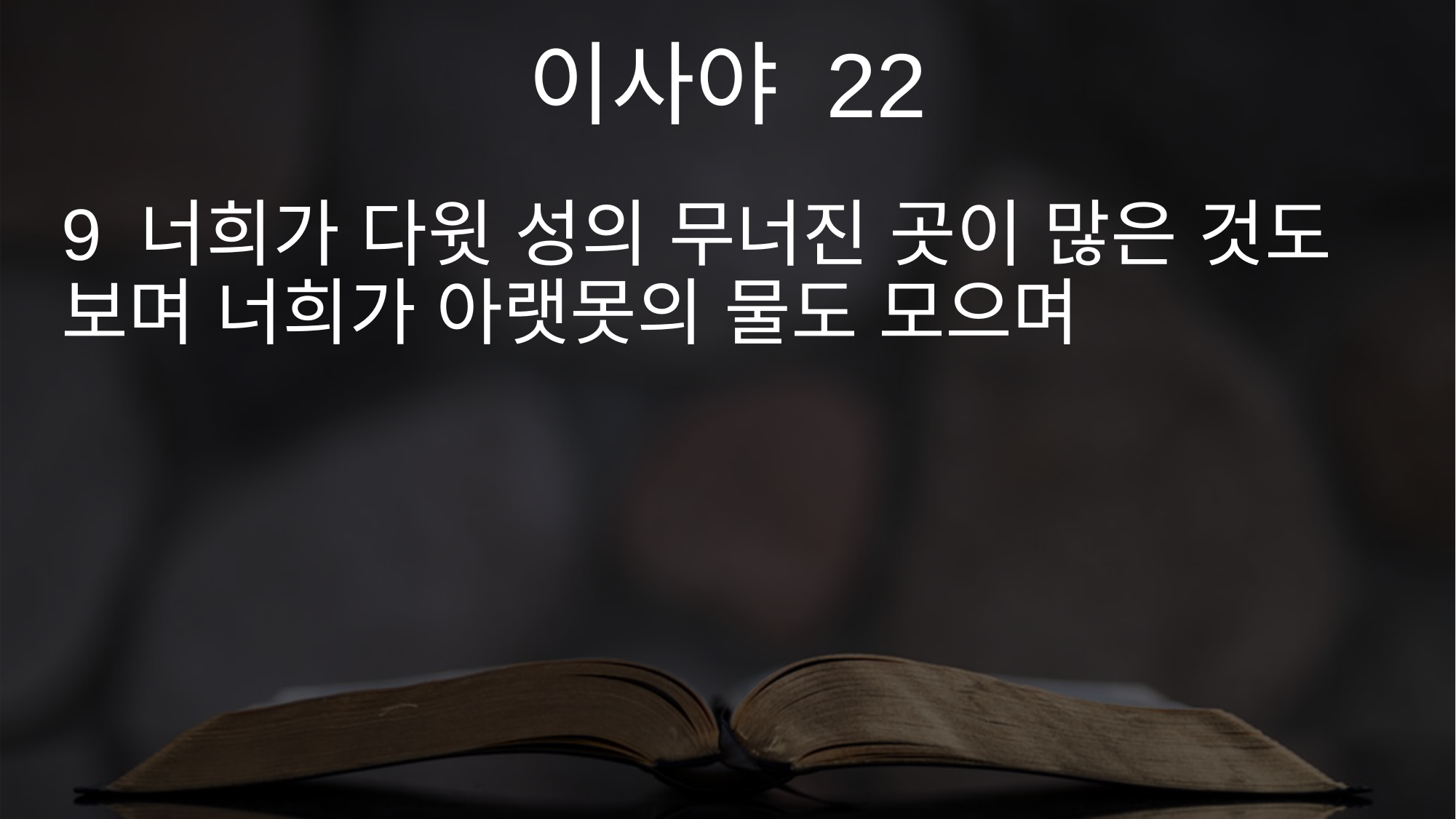

이사야 22
9 너희가 다윗 성의 무너진 곳이 많은 것도 보며 너희가 아랫못의 물도 모으며